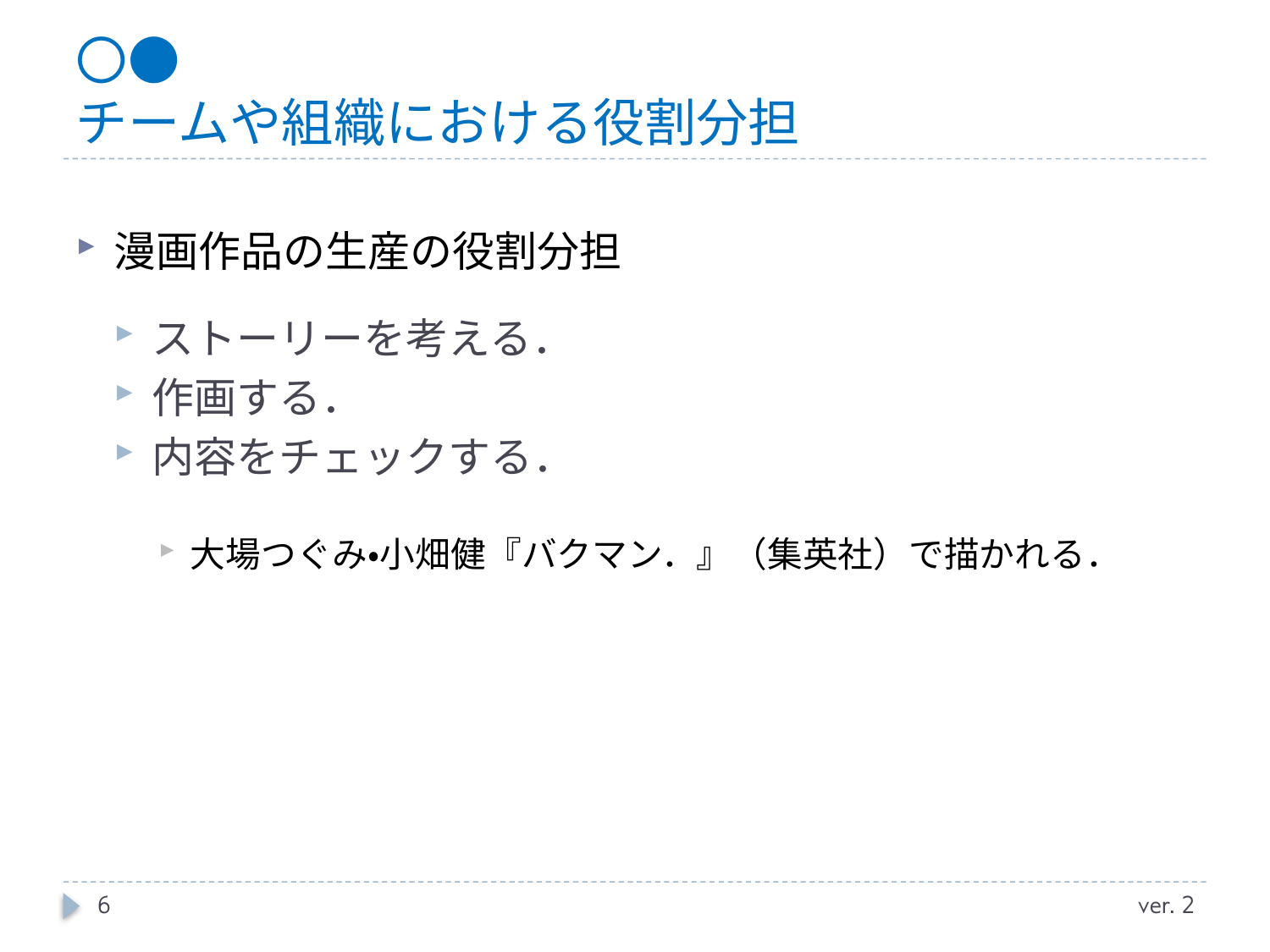

# 〇● チームや組織における役割分担
漫画作品の生産の役割分担

ストーリーを考える．
作画する．
内容をチェックする．

大場つぐみ・小畑健『バクマン．』（集英社）で描かれる．

6
ver. 2